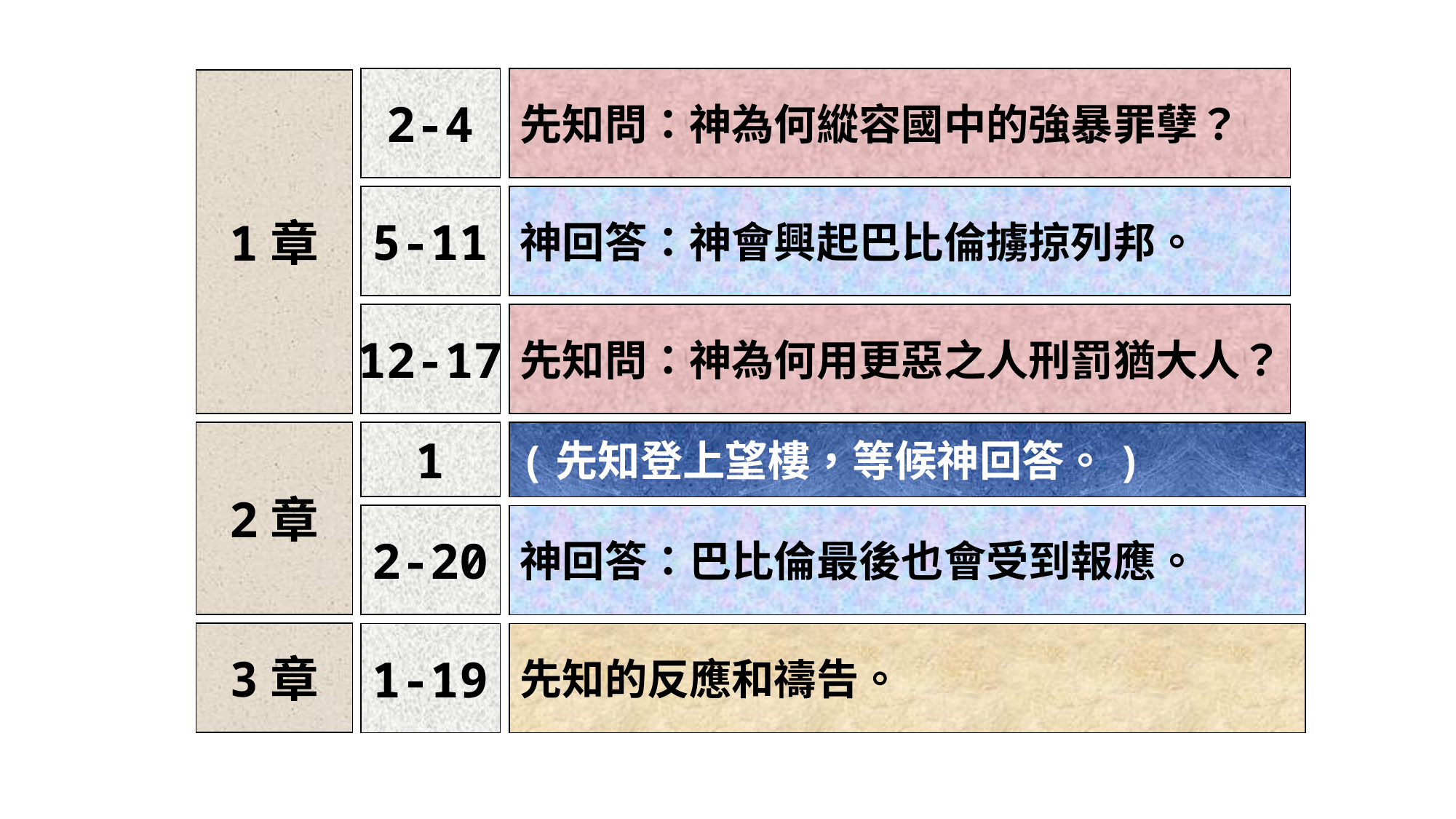

2-4
先知問：神為何縱容國中的強暴罪孽？
1章
5-11
神回答：神會興起巴比倫擄掠列邦。
12-17
先知問：神為何用更惡之人刑罰猶大人？
1
(先知登上望樓，等候神回答。)
2章
2-20
神回答：巴比倫最後也會受到報應。
3章
1-19
先知的反應和禱告。